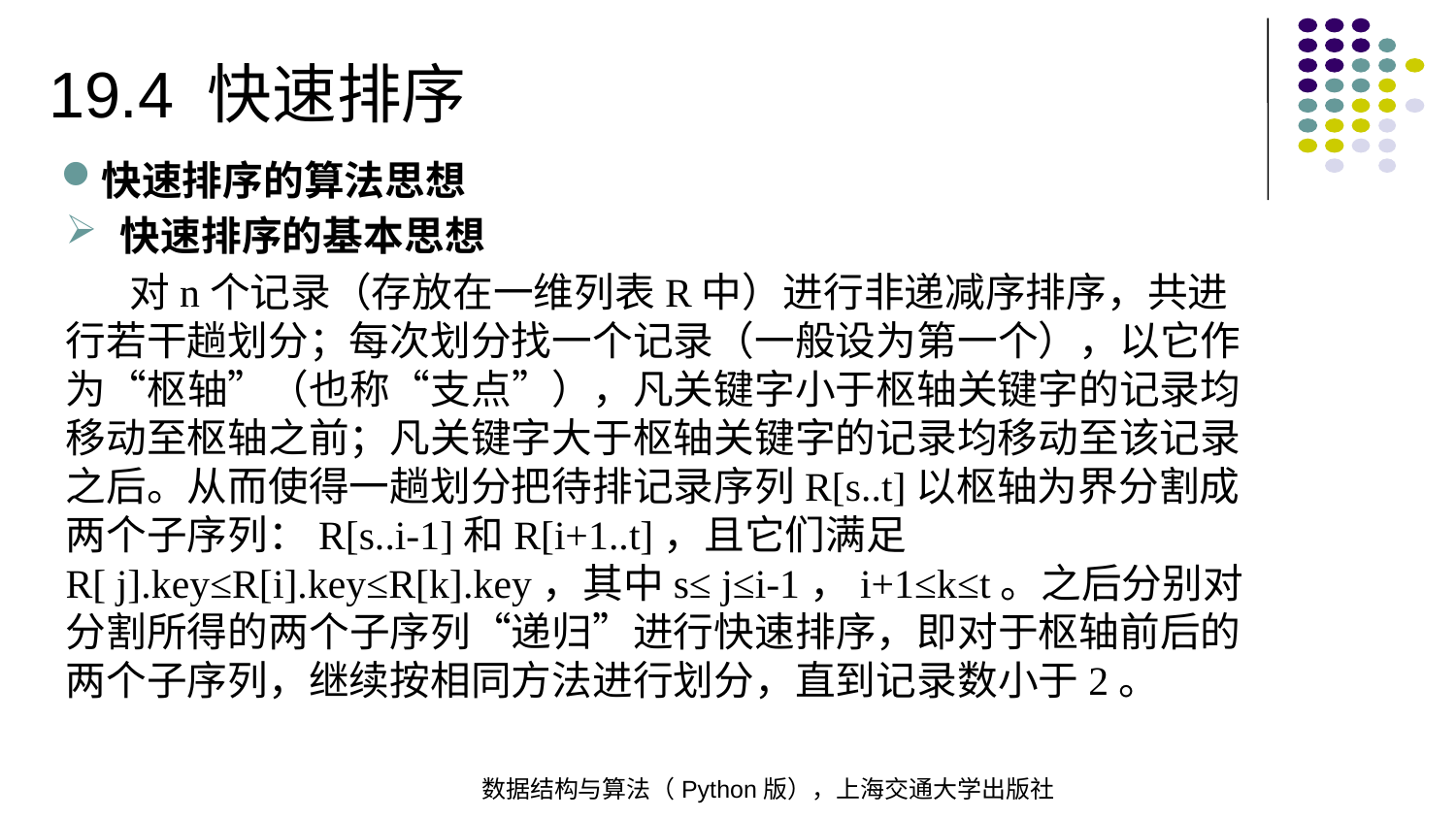

19.4 快速排序
快速排序的算法思想
快速排序的基本思想
      对n个记录（存放在一维列表R中）进行非递减序排序，共进行若干趟划分；每次划分找一个记录（一般设为第一个），以它作为“枢轴”（也称“支点”），凡关键字小于枢轴关键字的记录均移动至枢轴之前；凡关键字大于枢轴关键字的记录均移动至该记录之后。从而使得一趟划分把待排记录序列R[s..t]以枢轴为界分割成两个子序列：R[s..i-1]和R[i+1..t]，且它们满足R[ j].key≤R[i].key≤R[k].key，其中s≤ j≤i-1，i+1≤k≤t。之后分别对分割所得的两个子序列“递归”进行快速排序，即对于枢轴前后的两个子序列，继续按相同方法进行划分，直到记录数小于2。